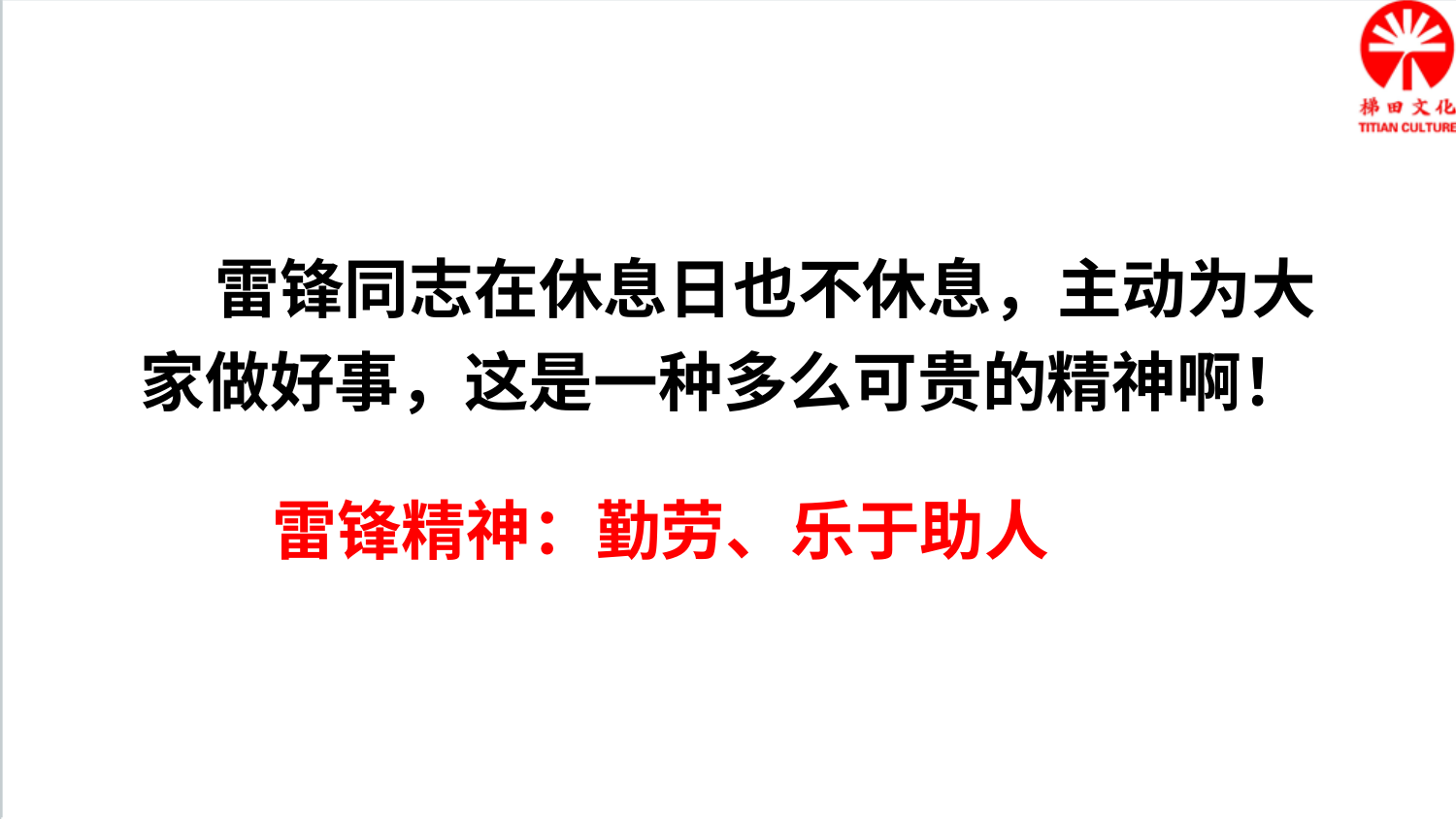

雷锋同志在休息日也不休息，主动为大家做好事，这是一种多么可贵的精神啊！
雷锋精神：勤劳、乐于助人